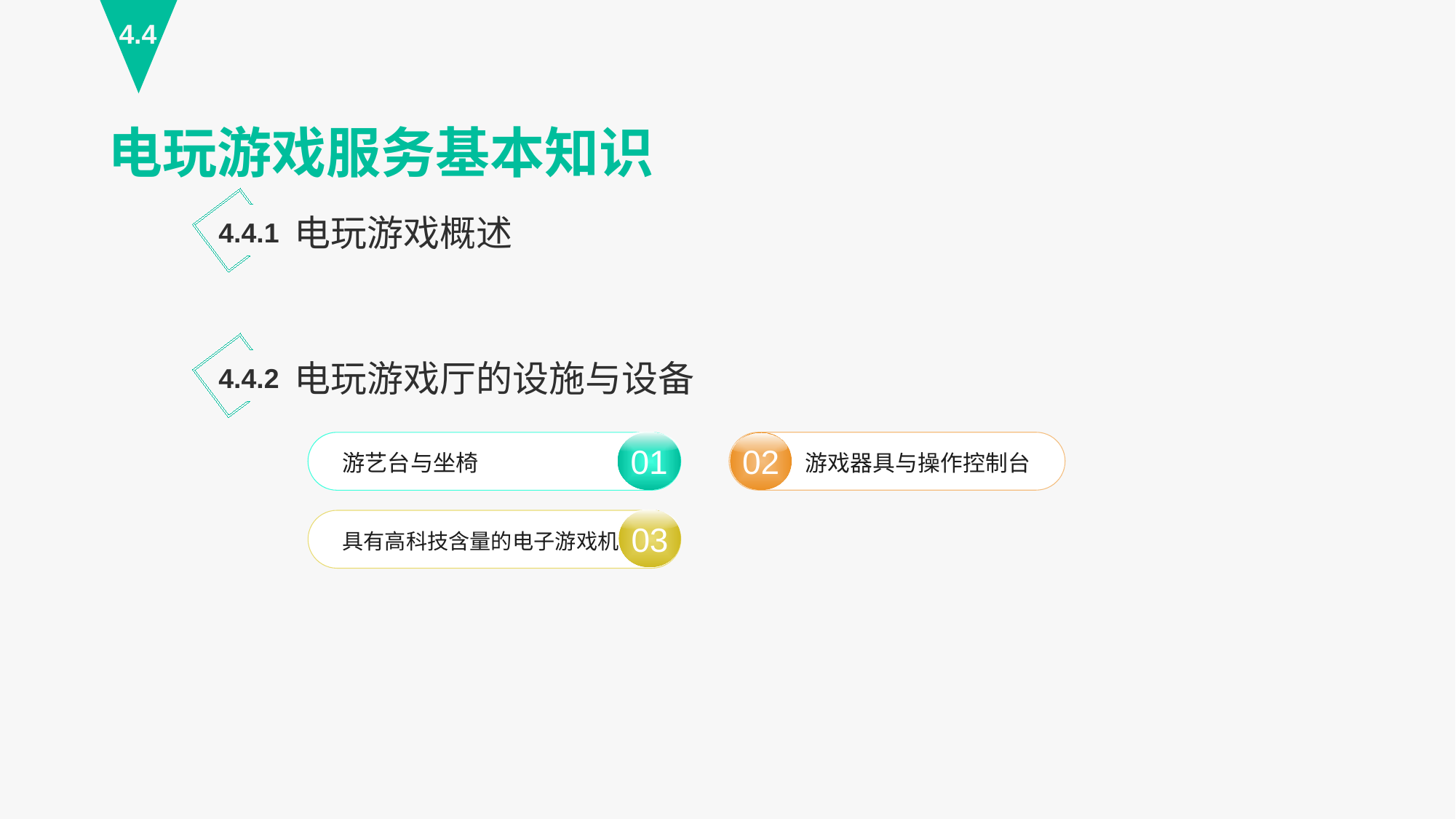

4.4
电玩游戏服务基本知识

电玩游戏概述
4.4.1

电玩游戏厅的设施与设备
4.4.2

01
游艺台与坐椅

02
游戏器具与操作控制台

03
具有高科技含量的电子游戏机